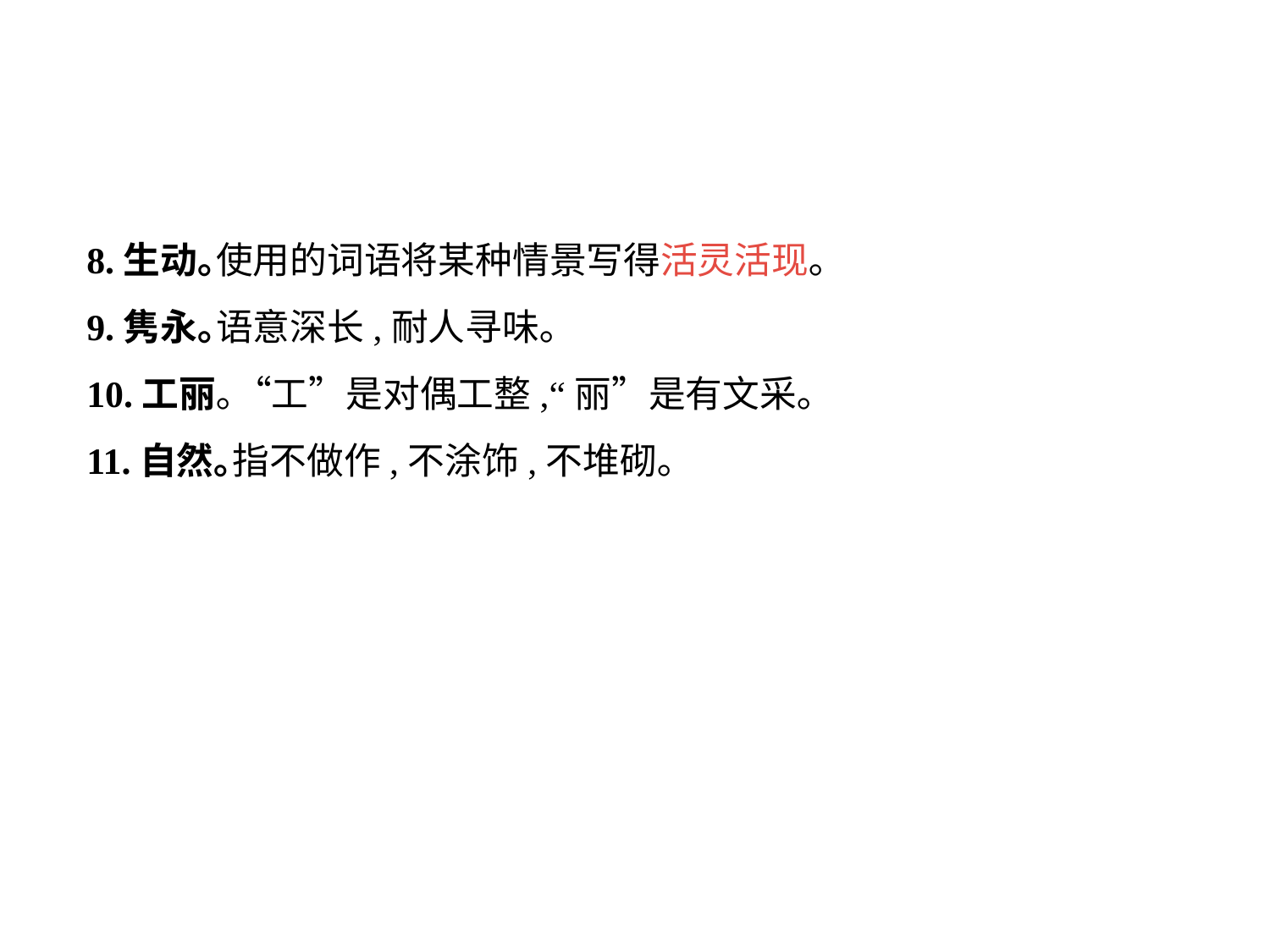

8.生动｡使用的词语将某种情景写得活灵活现｡
9.隽永｡语意深长,耐人寻味｡
10.工丽｡“工”是对偶工整,“丽”是有文采｡
11.自然｡指不做作,不涂饰,不堆砌｡